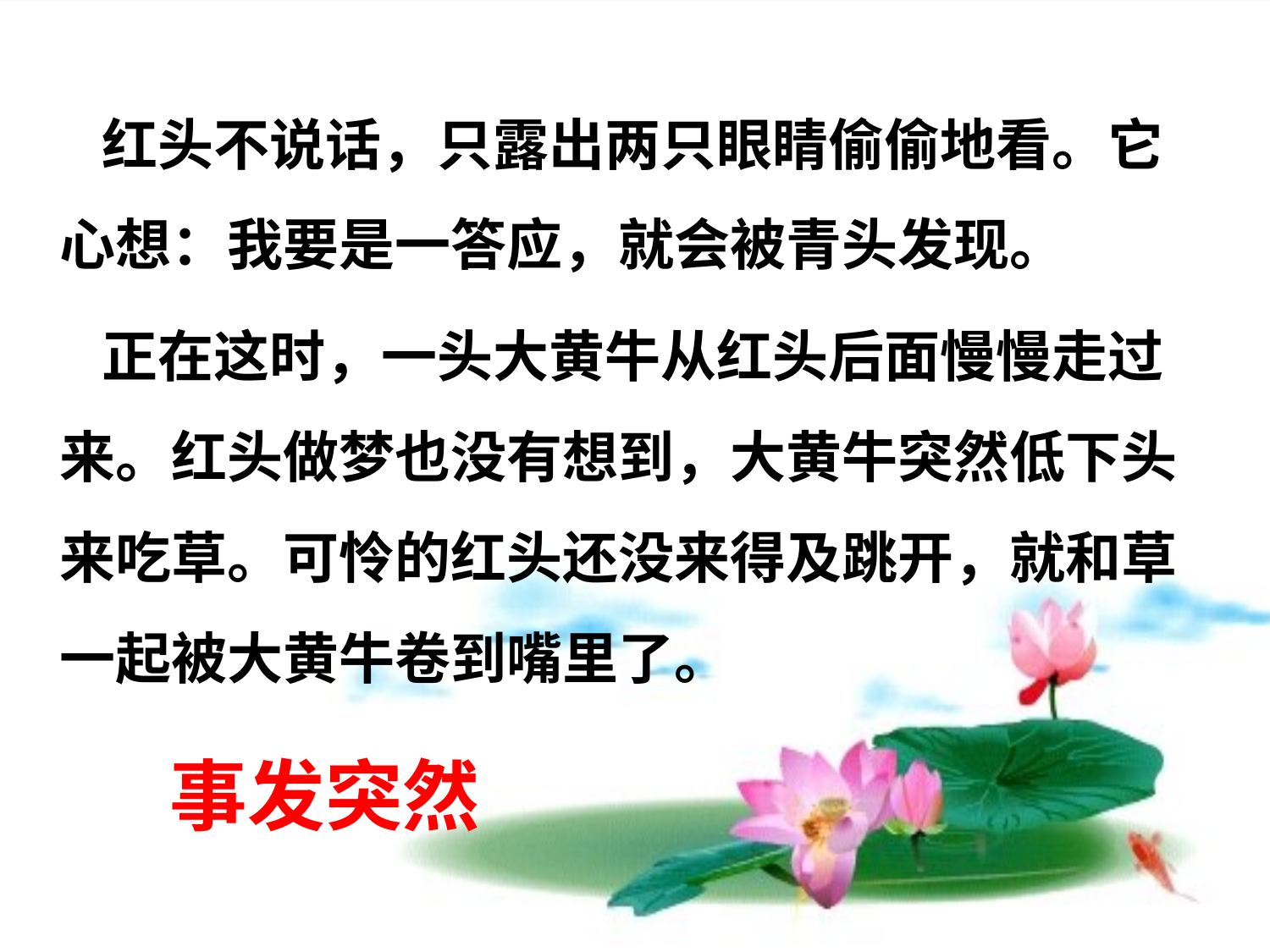

红头不说话，只露出两只眼睛偷偷地看。它心想：我要是一答应，就会被青头发现。
      正在这时，一头大黄牛从红头后面慢慢走过来。红头做梦也没有想到，大黄牛突然低下头来吃草。可怜的红头还没来得及跳开，就和草一起被大黄牛卷到嘴里了。
# 事发突然